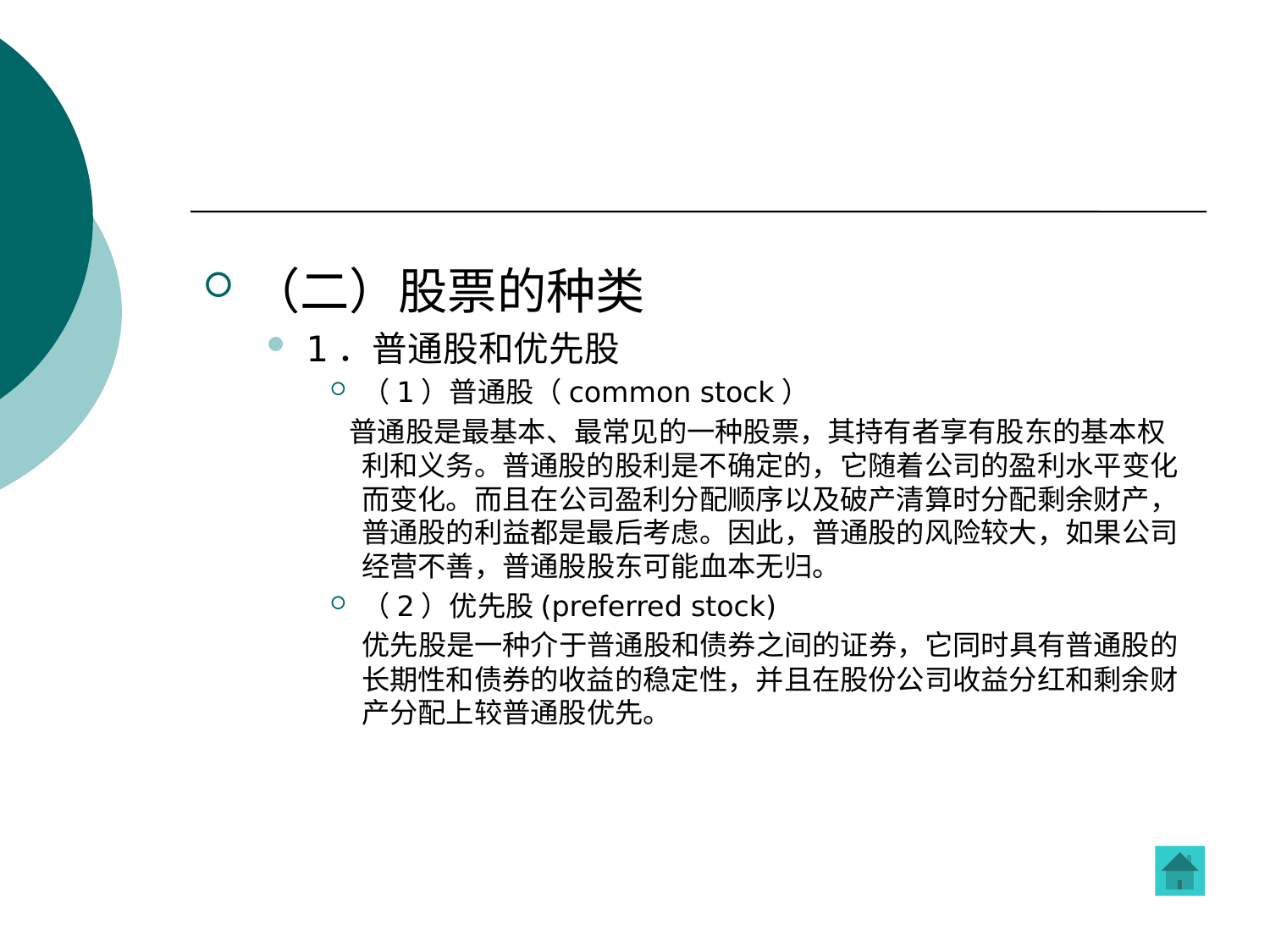

#
（二）股票的种类
1．普通股和优先股
（1）普通股（common stock）
  普通股是最基本、最常见的一种股票，其持有者享有股东的基本权利和义务。普通股的股利是不确定的，它随着公司的盈利水平变化而变化。而且在公司盈利分配顺序以及破产清算时分配剩余财产，普通股的利益都是最后考虑。因此，普通股的风险较大，如果公司经营不善，普通股股东可能血本无归。
（2）优先股(preferred stock)
    优先股是一种介于普通股和债券之间的证券，它同时具有普通股的长期性和债券的收益的稳定性，并且在股份公司收益分红和剩余财产分配上较普通股优先。